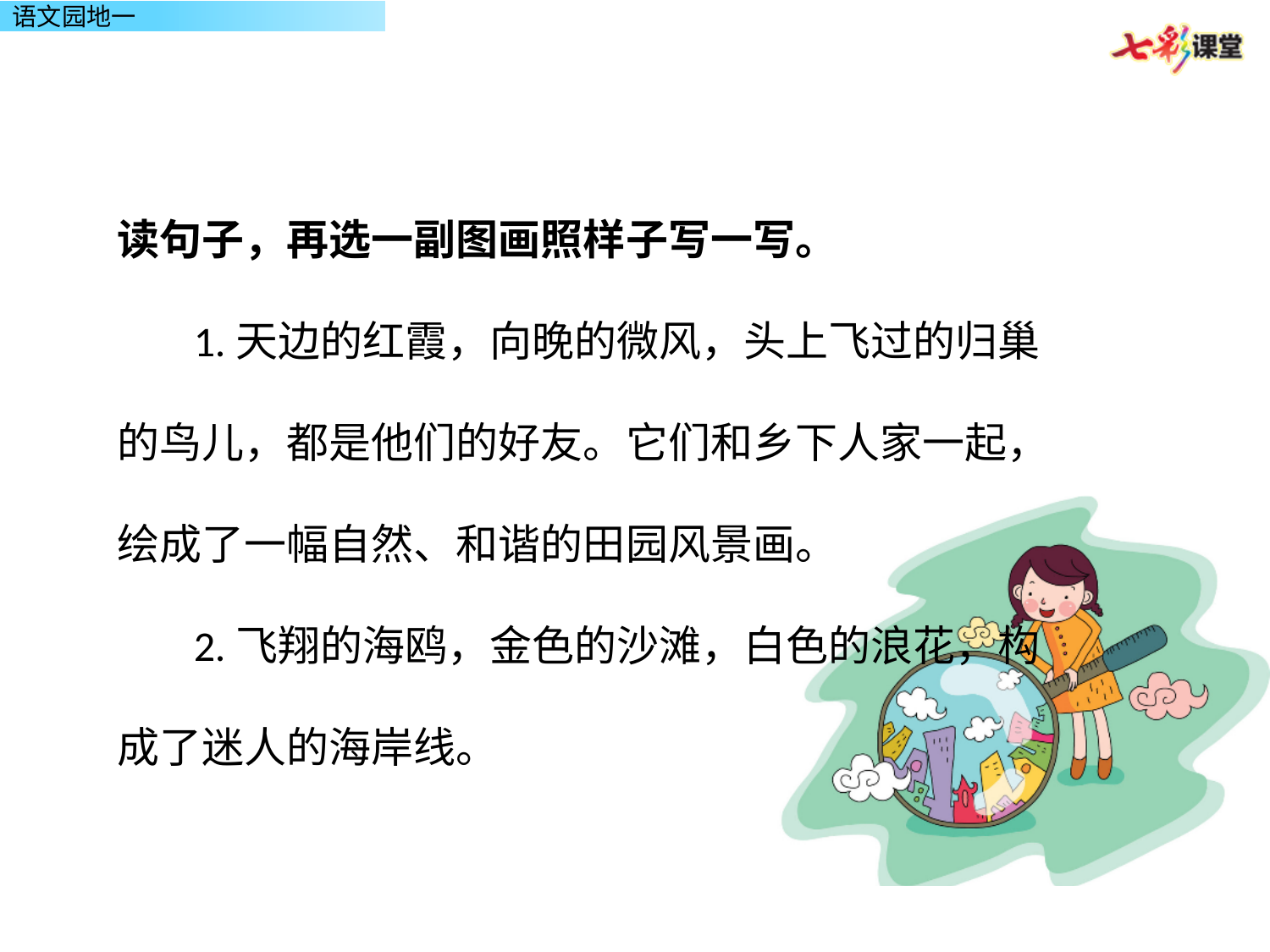

语文园地一
读句子，再选一副图画照样子写一写。
        1.天边的红霞，向晚的微风，头上飞过的归巢的鸟儿，都是他们的好友。它们和乡下人家一起，绘成了一幅自然、和谐的田园风景画。
        2.飞翔的海鸥，金色的沙滩，白色的浪花，构成了迷人的海岸线。